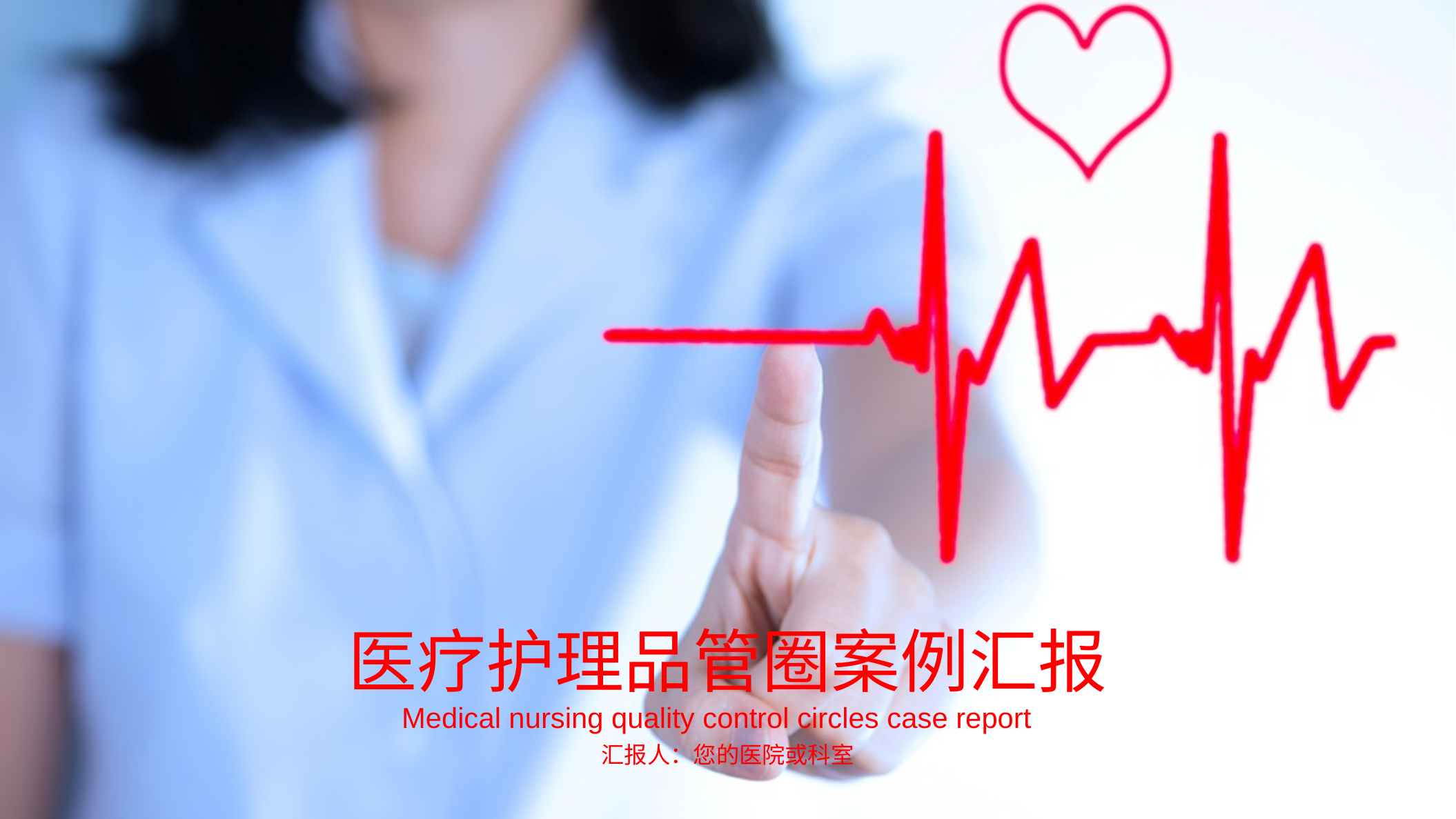

医疗护理品管圈案例汇报
Medical nursing quality control circles case report
汇报人：您的医院或科室